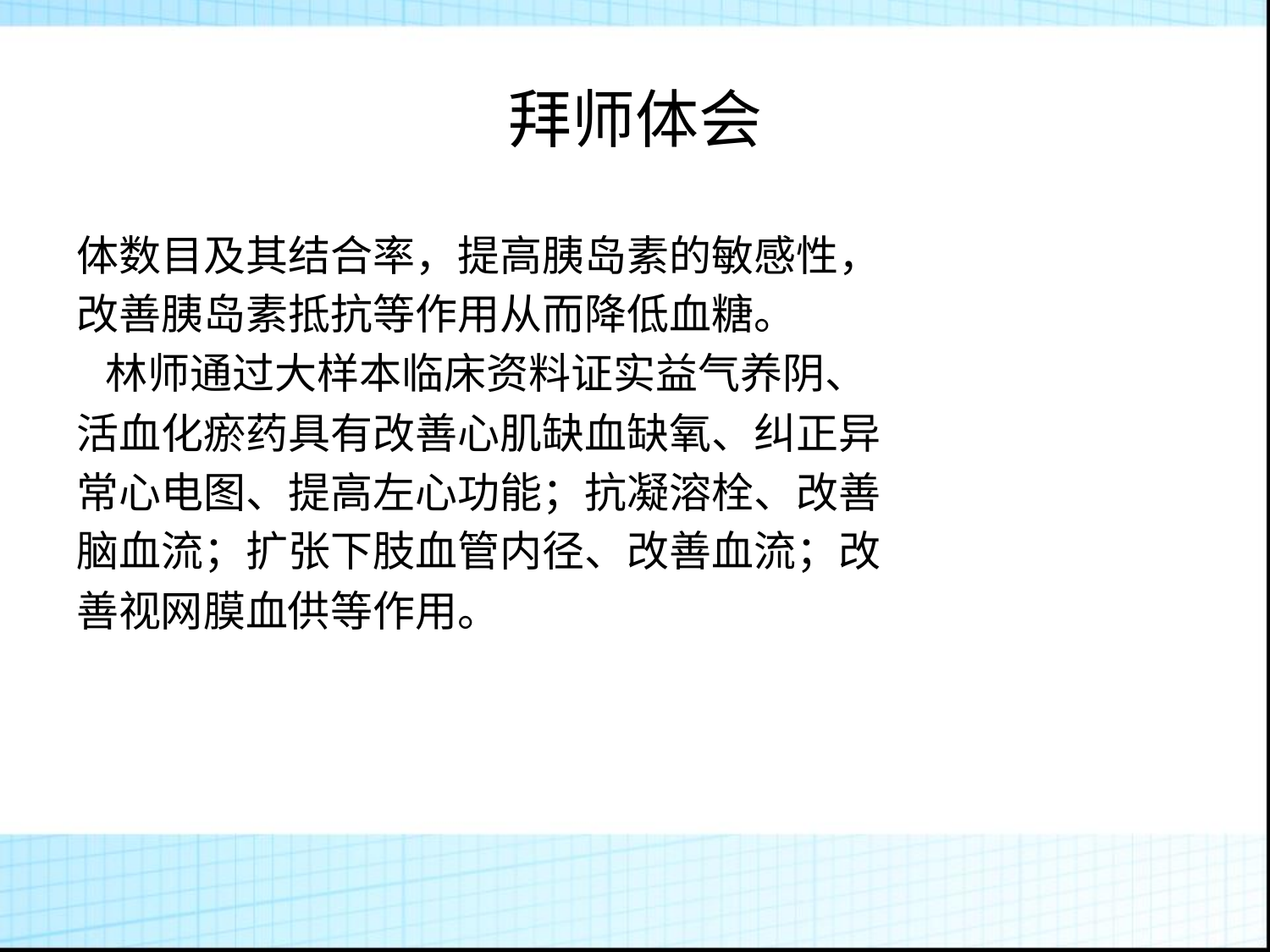

拜师体会
体数目及其结合率，提高胰岛素的敏感性，
改善胰岛素抵抗等作用从而降低血糖。
  林师通过大样本临床资料证实益气养阴、
活血化瘀药具有改善心肌缺血缺氧、纠正异
常心电图、提高左心功能；抗凝溶栓、改善
脑血流；扩张下肢血管内径、改善血流；改
善视网膜血供等作用。